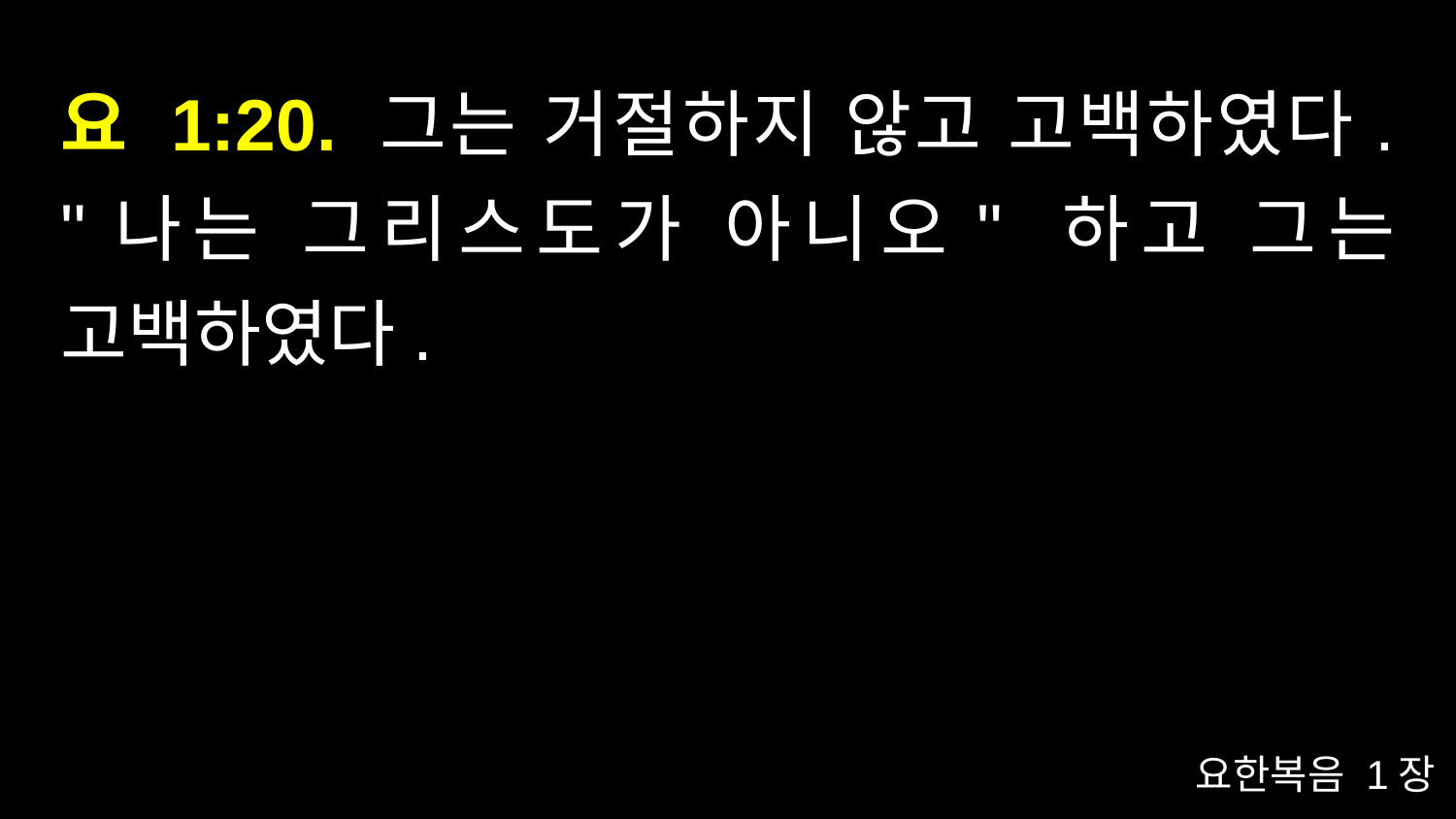

# 요 1:20. 그는 거절하지 않고 고백하였다. "나는 그리스도가 아니오" 하고 그는 고백하였다.
요한복음 1장